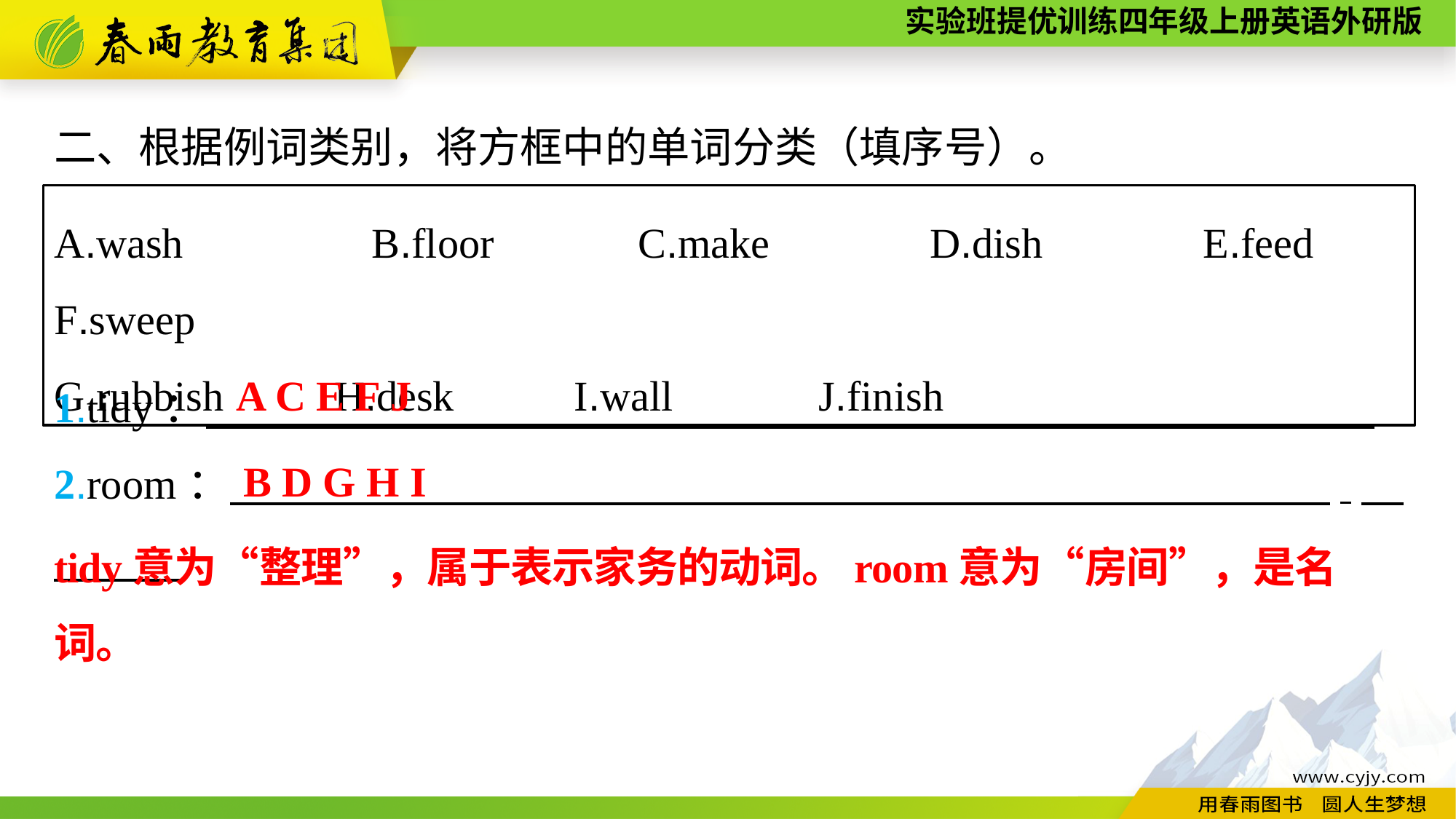

二、根据例词类别，将方框中的单词分类（填序号）。
A.wash　　     B.floor  　   C.make　　   D.dish　　   E.feed       F.sweep
G.rubbish　     H.desk　      I.wall　	J.finish
1.tidy：　　　　　　　　　　　　　　　　       　　　　　　　　　　.
2.room：　　　　　　                                                                        　　　.
A C E F J
B D G H I
tidy意为“整理”，属于表示家务的动词。room意为“房间”，是名词。